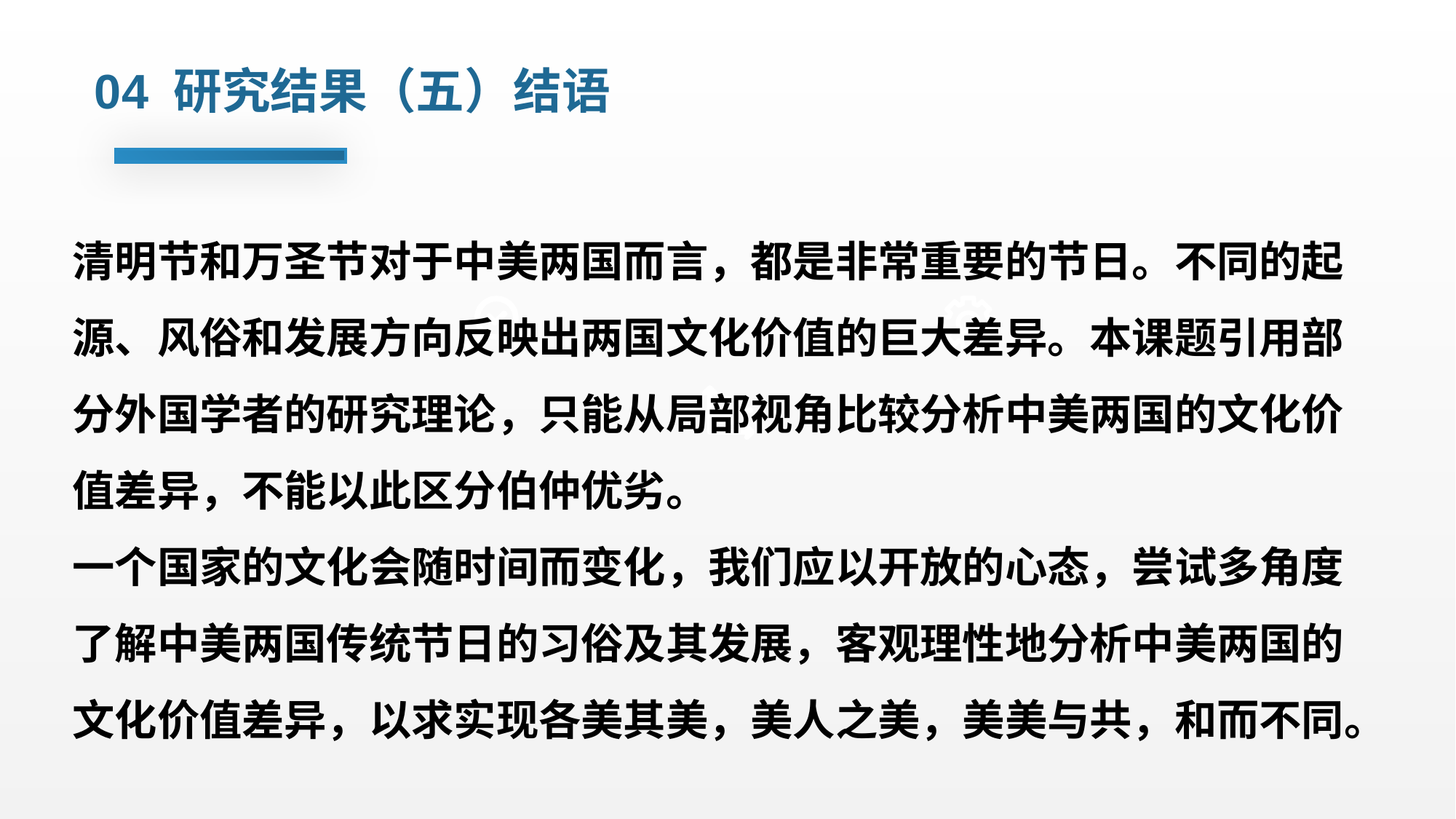

04 研究结果（五）结语

清明节和万圣节对于中美两国而言，都是非常重要的节日。不同的起源、风俗和发展方向反映出两国文化价值的巨大差异。本课题引用部分外国学者的研究理论，只能从局部视角比较分析中美两国的文化价值差异，不能以此区分伯仲优劣。
一个国家的文化会随时间而变化，我们应以开放的心态，尝试多角度了解中美两国传统节日的习俗及其发展，客观理性地分析中美两国的文化价值差异，以求实现各美其美，美人之美，美美与共，和而不同。